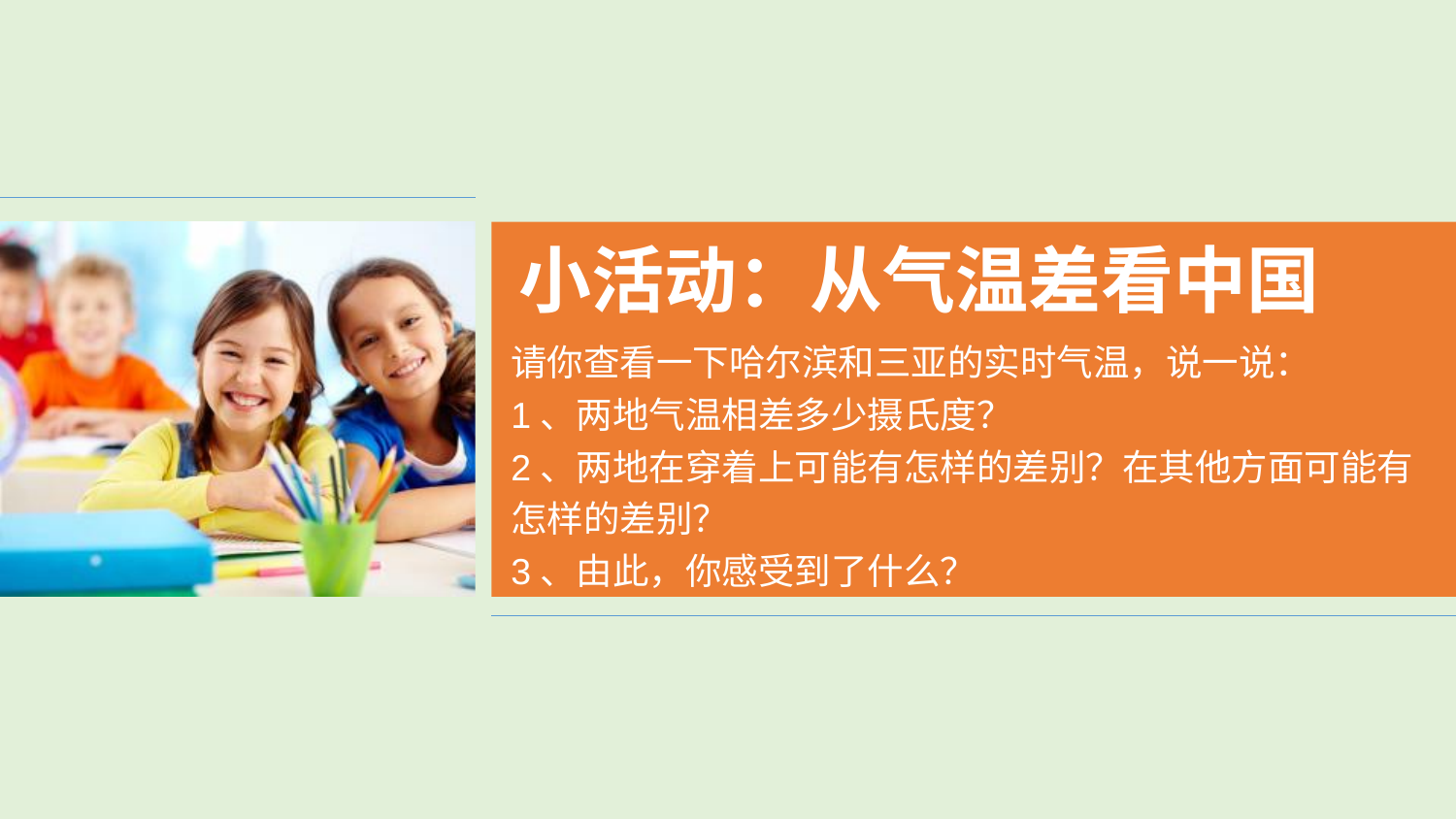

小活动：从气温差看中国
请你查看一下哈尔滨和三亚的实时气温，说一说：
1、两地气温相差多少摄氏度？
2、两地在穿着上可能有怎样的差别？在其他方面可能有怎样的差别？
3、由此，你感受到了什么？